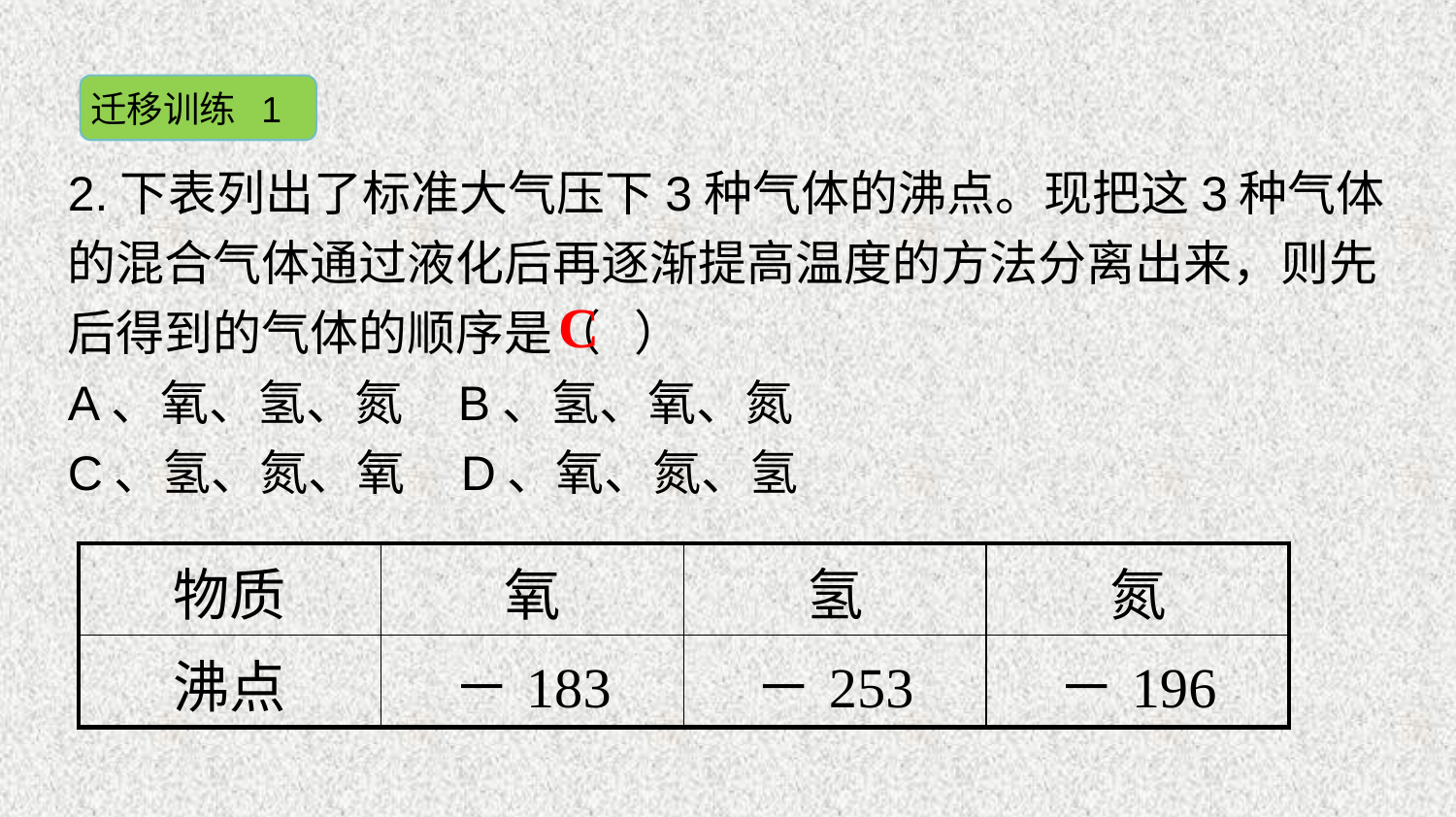

迁移训练  1
2.下表列出了标准大气压下3种气体的沸点。现把这3种气体的混合气体通过液化后再逐渐提高温度的方法分离出来，则先后得到的气体的顺序是（   ）
A、氧、氢、氮    B、氢、氧、氮
C、氢、氮、氧    D、氧、氮、氢
C
| 物质 | 氧 | 氢 | 氮 |
| --- | --- | --- | --- |
| 沸点 | －183 | －253 | －196 |